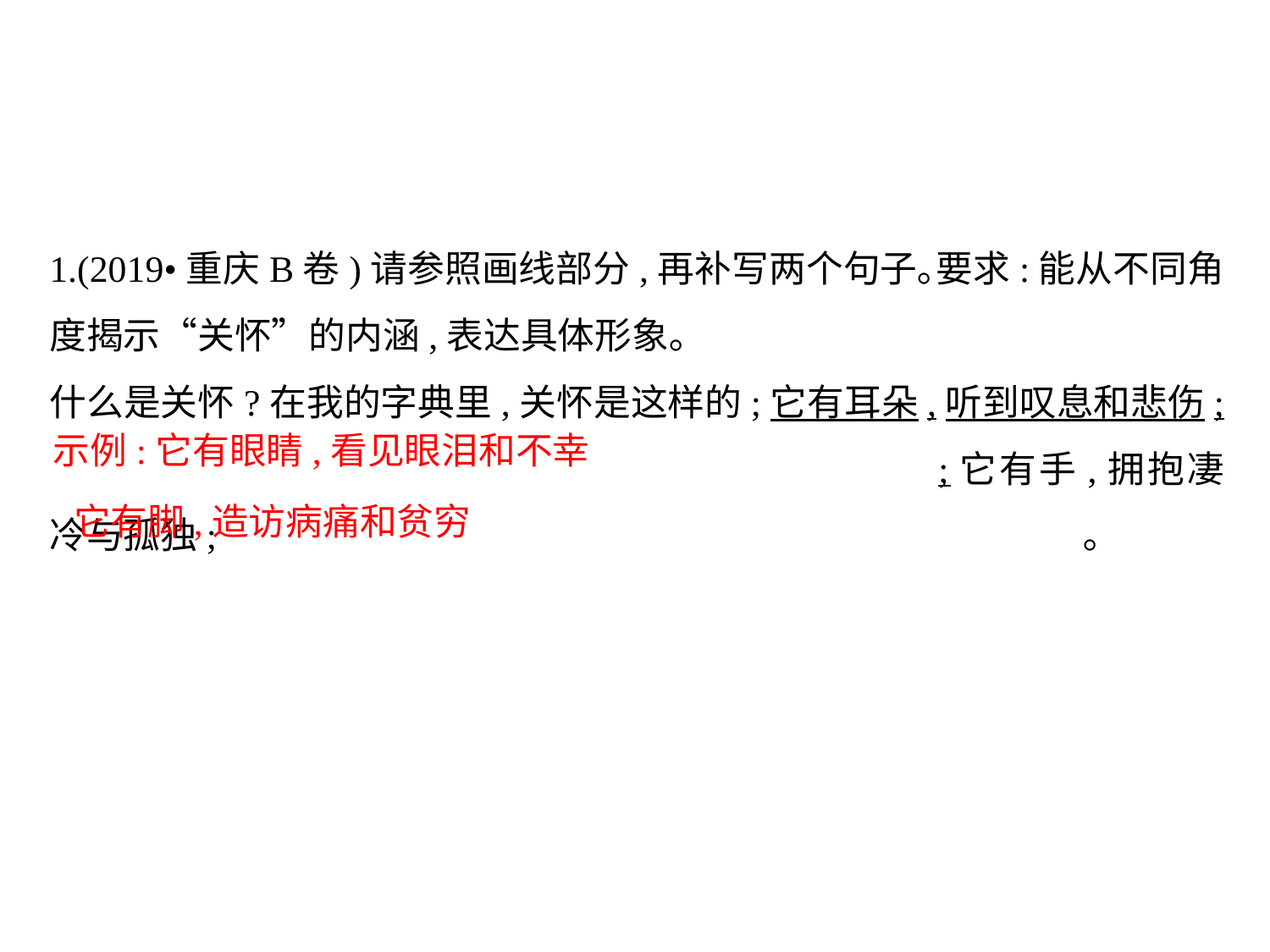

1.(2019•重庆B卷)请参照画线部分,再补写两个句子｡要求:能从不同角度揭示“关怀”的内涵,表达具体形象｡
什么是关怀?在我的字典里,关怀是这样的;它有耳朵,听到叹息和悲伤;							;它有手,拥抱凄冷与孤独;							 ｡
示例:它有眼睛,看见眼泪和不幸
它有脚,造访病痛和贫穷